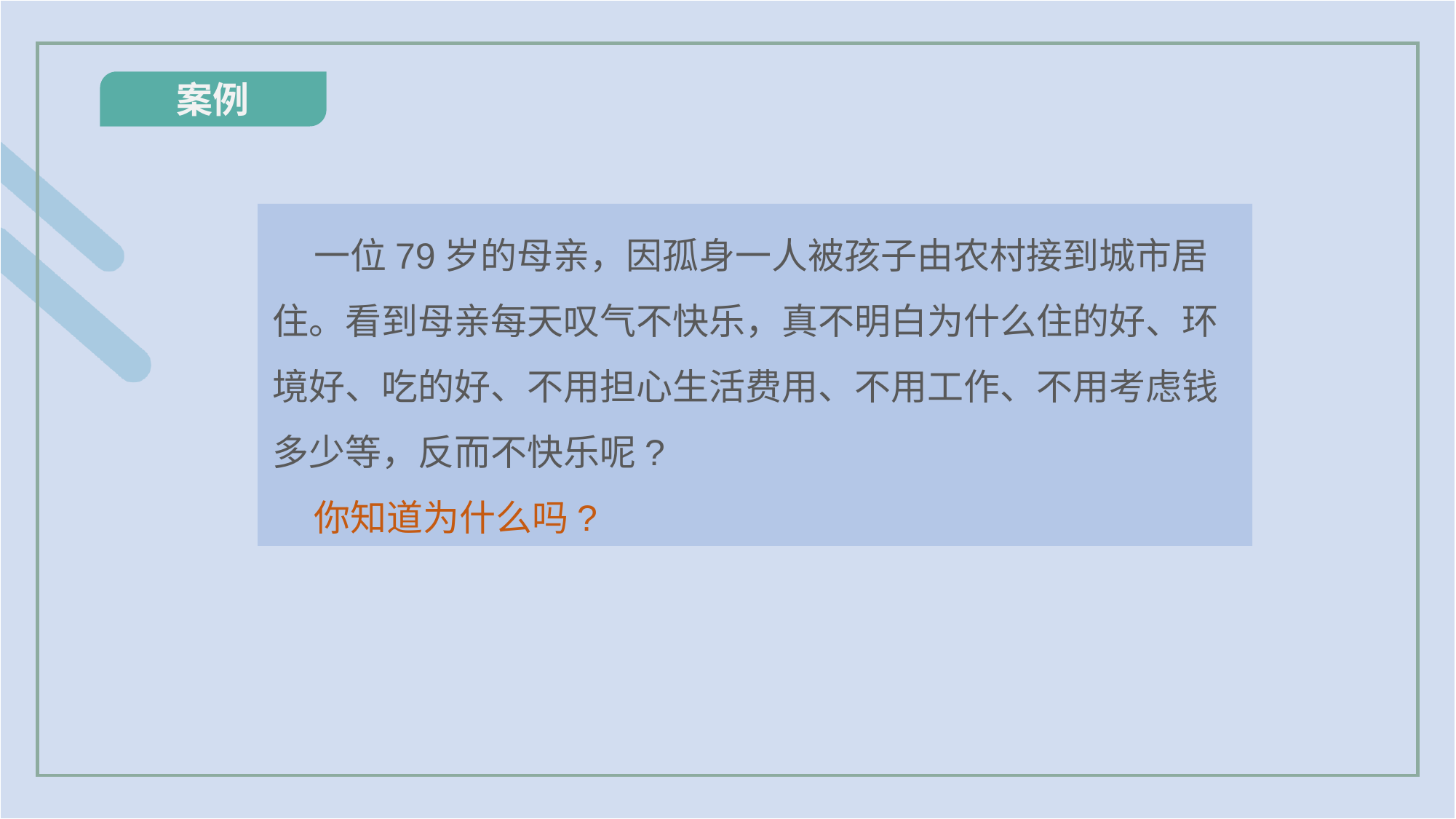

案例
    一位79岁的母亲，因孤身一人被孩子由农村接到城市居住。看到母亲每天叹气不快乐，真不明白为什么住的好、环境好、吃的好、不用担心生活费用、不用工作、不用考虑钱多少等，反而不快乐呢?
    你知道为什么吗?